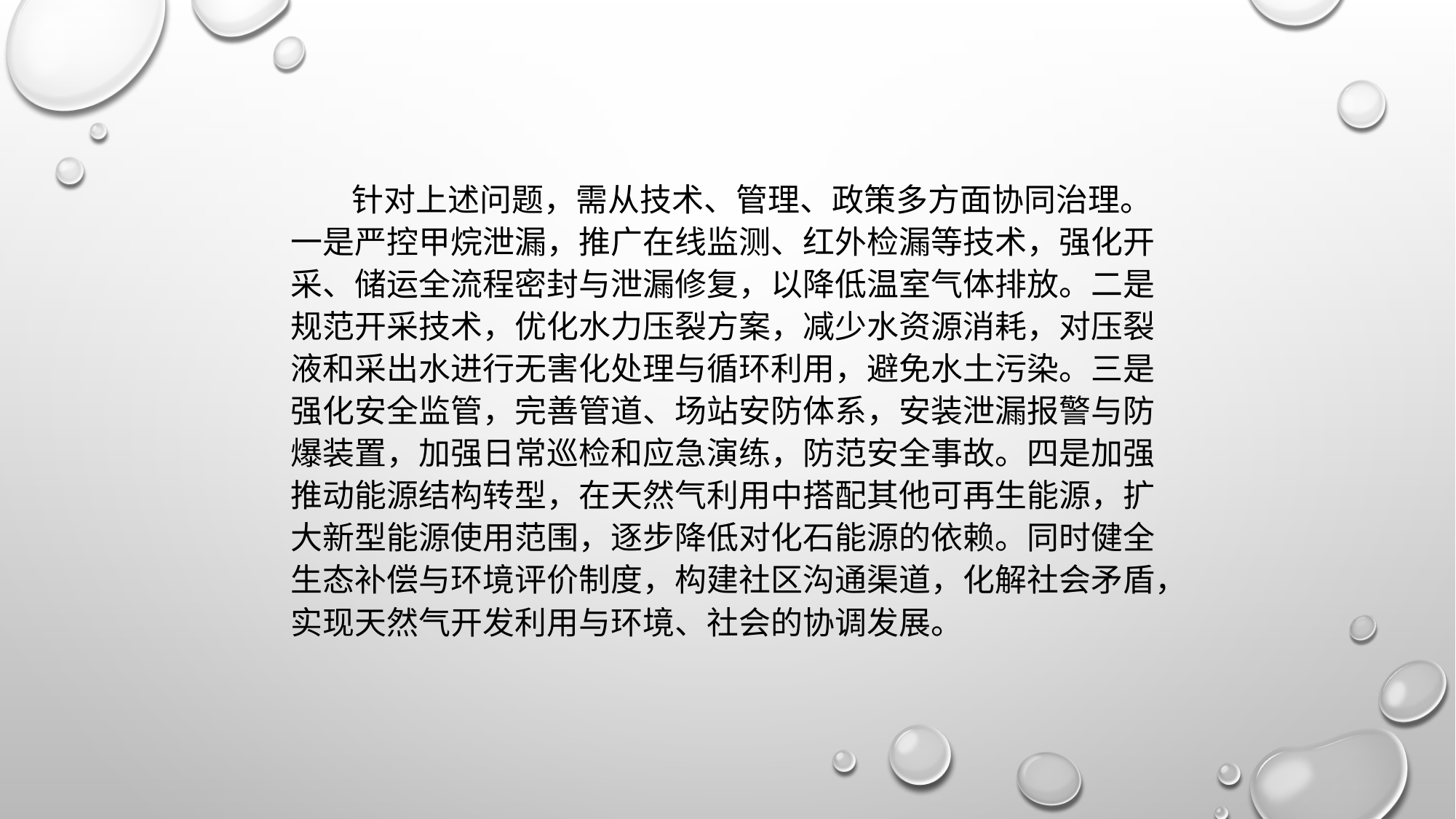

针对上述问题，需从技术、管理、政策多方面协同治理。一是严控甲烷泄漏，推广在线监测、红外检漏等技术，强化开采、储运全流程密封与泄漏修复，以降低温室气体排放。二是规范开采技术，优化水力压裂方案，减少水资源消耗，对压裂液和采出水进行无害化处理与循环利用，避免水土污染。三是强化安全监管，完善管道、场站安防体系，安装泄漏报警与防爆装置，加强日常巡检和应急演练，防范安全事故。四是加强推动能源结构转型，在天然气利用中搭配其他可再生能源，扩大新型能源使用范围，逐步降低对化石能源的依赖。同时健全生态补偿与环境评价制度，构建社区沟通渠道，化解社会矛盾，实现天然气开发利用与环境、社会的协调发展。